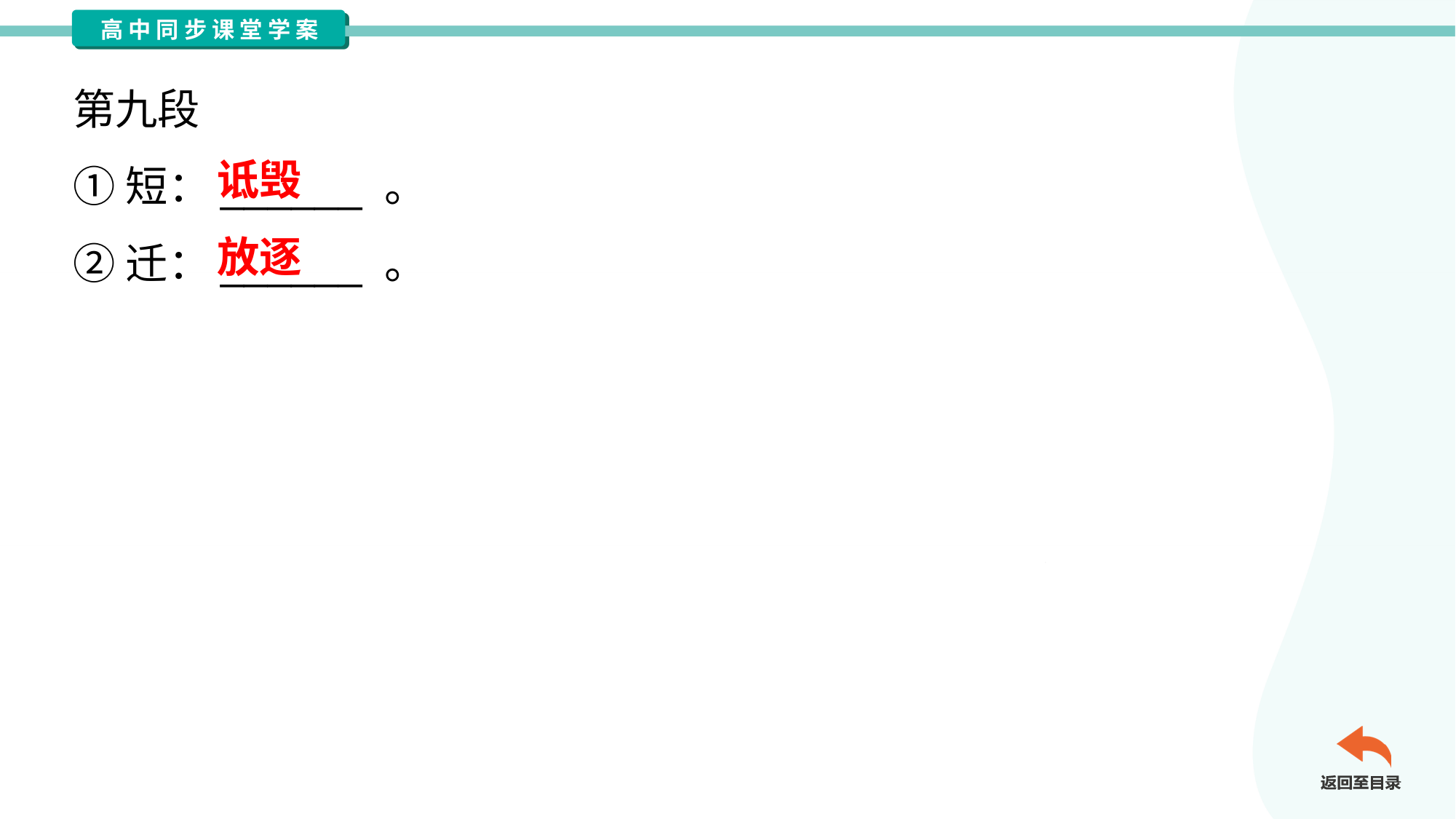

第九段
①短：______ 。
②迁：______ 。
诋毁
放逐